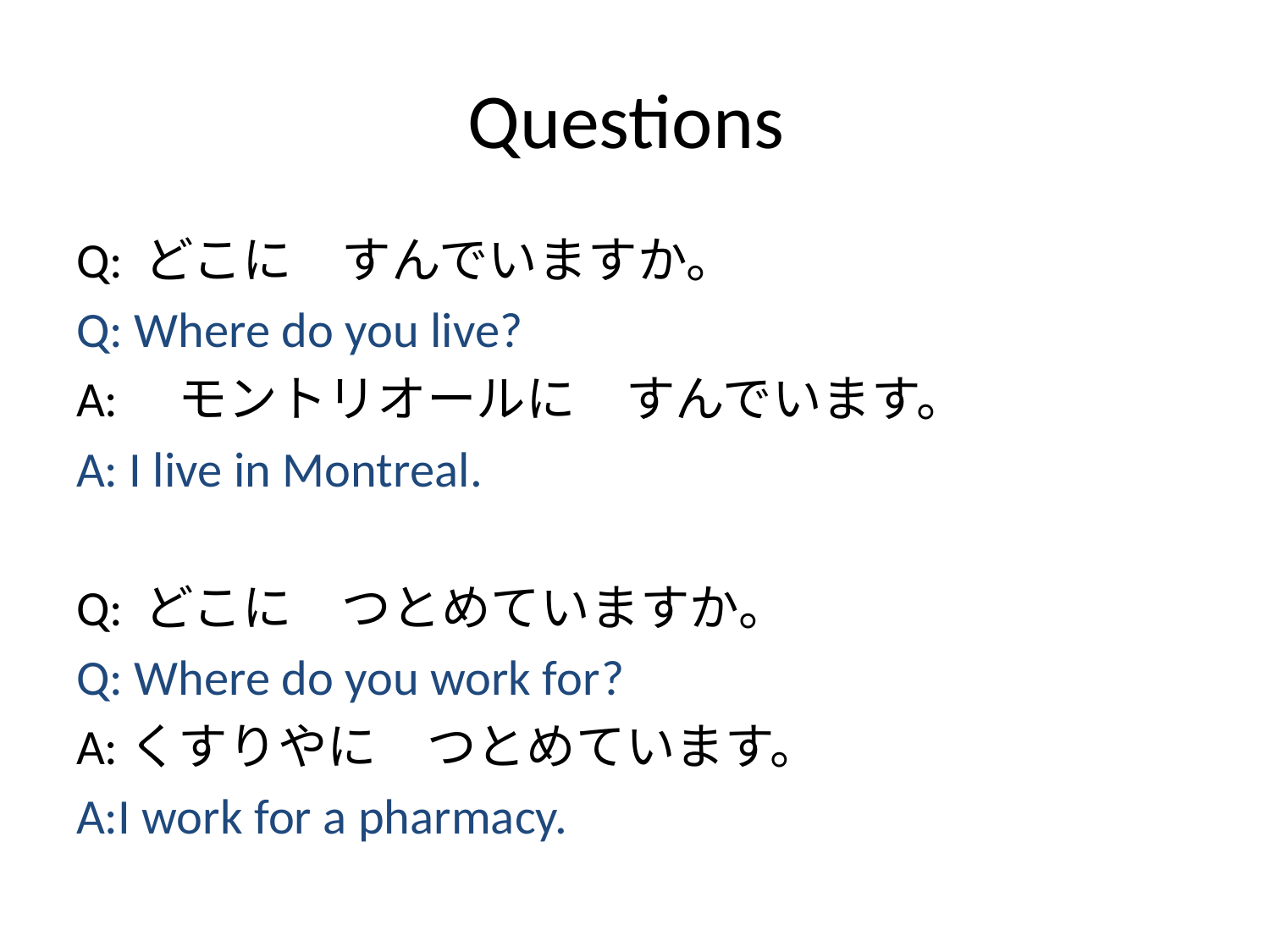

# Questions
Q: どこに　すんでいますか。
Q: Where do you live?
A:　モントリオールに　すんでいます。
A: I live in Montreal.

Q: どこに　つとめていますか。
Q: Where do you work for?
A:くすりやに　つとめています。
A:I work for a pharmacy.